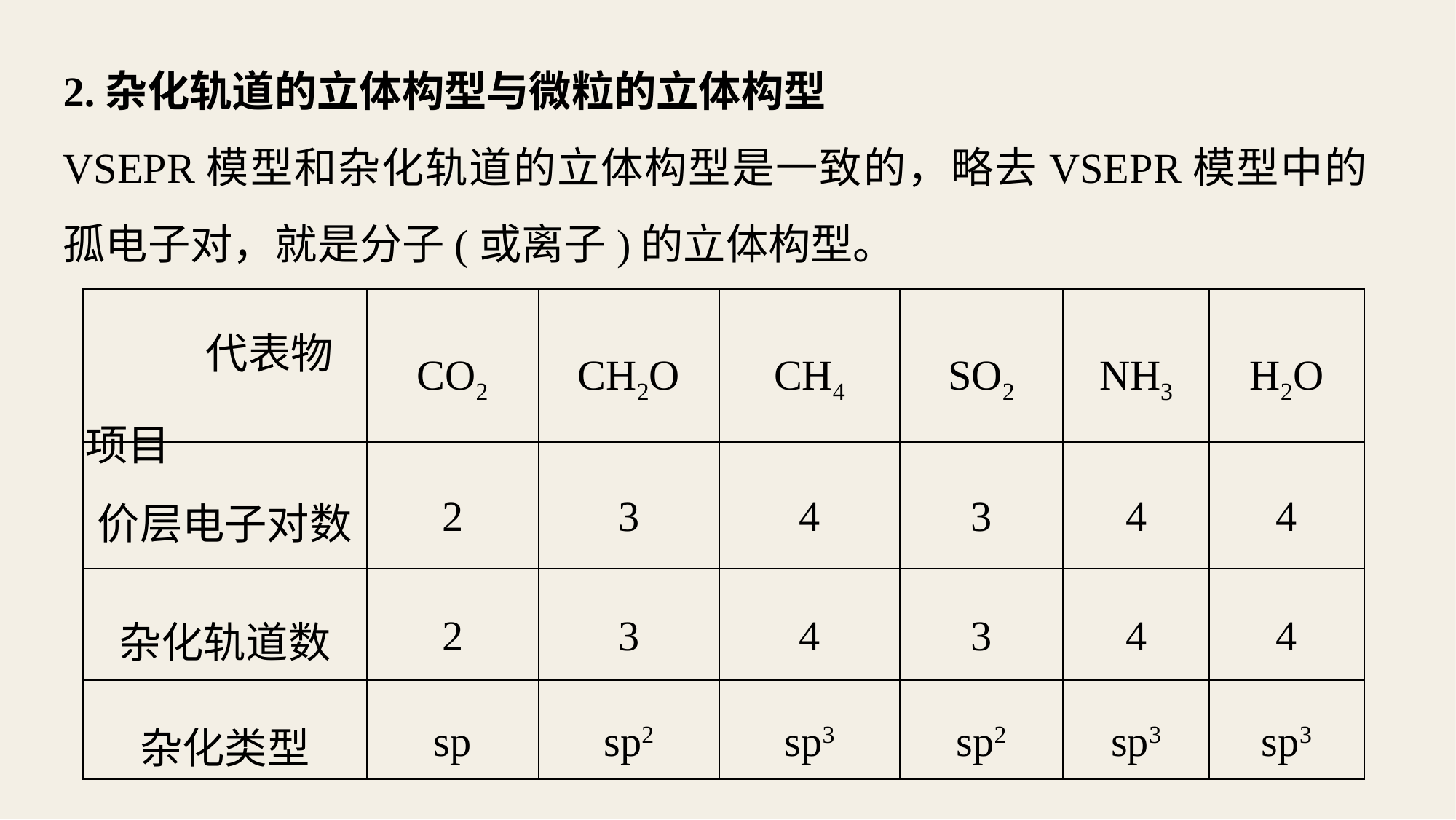

2.杂化轨道的立体构型与微粒的立体构型
VSEPR模型和杂化轨道的立体构型是一致的，略去VSEPR模型中的孤电子对，就是分子(或离子)的立体构型。
| 代表物 项目 | CO2 | CH2O | CH4 | SO2 | NH3 | H2O |
| --- | --- | --- | --- | --- | --- | --- |
| 价层电子对数 | 2 | 3 | 4 | 3 | 4 | 4 |
| 杂化轨道数 | 2 | 3 | 4 | 3 | 4 | 4 |
| 杂化类型 | sp | sp2 | sp3 | sp2 | sp3 | sp3 |